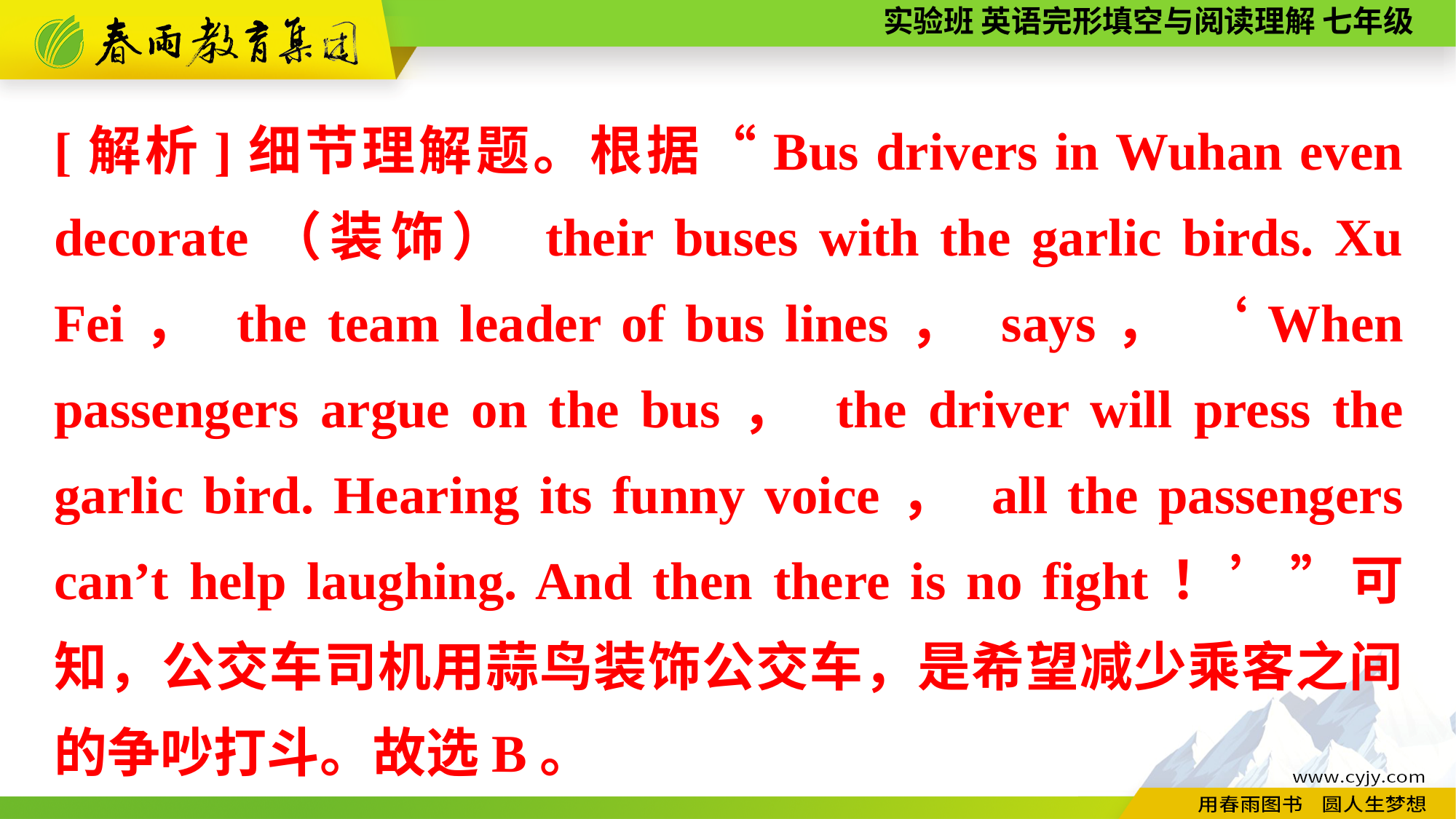

[解析]细节理解题。根据“Bus drivers in Wuhan even decorate（装饰） their buses with the garlic birds. Xu Fei， the team leader of bus lines， says， ‘When passengers argue on the bus， the driver will press the garlic bird. Hearing its funny voice， all the passengers can’t help laughing. And then there is no fight！’”可知，公交车司机用蒜鸟装饰公交车，是希望减少乘客之间的争吵打斗。故选B。